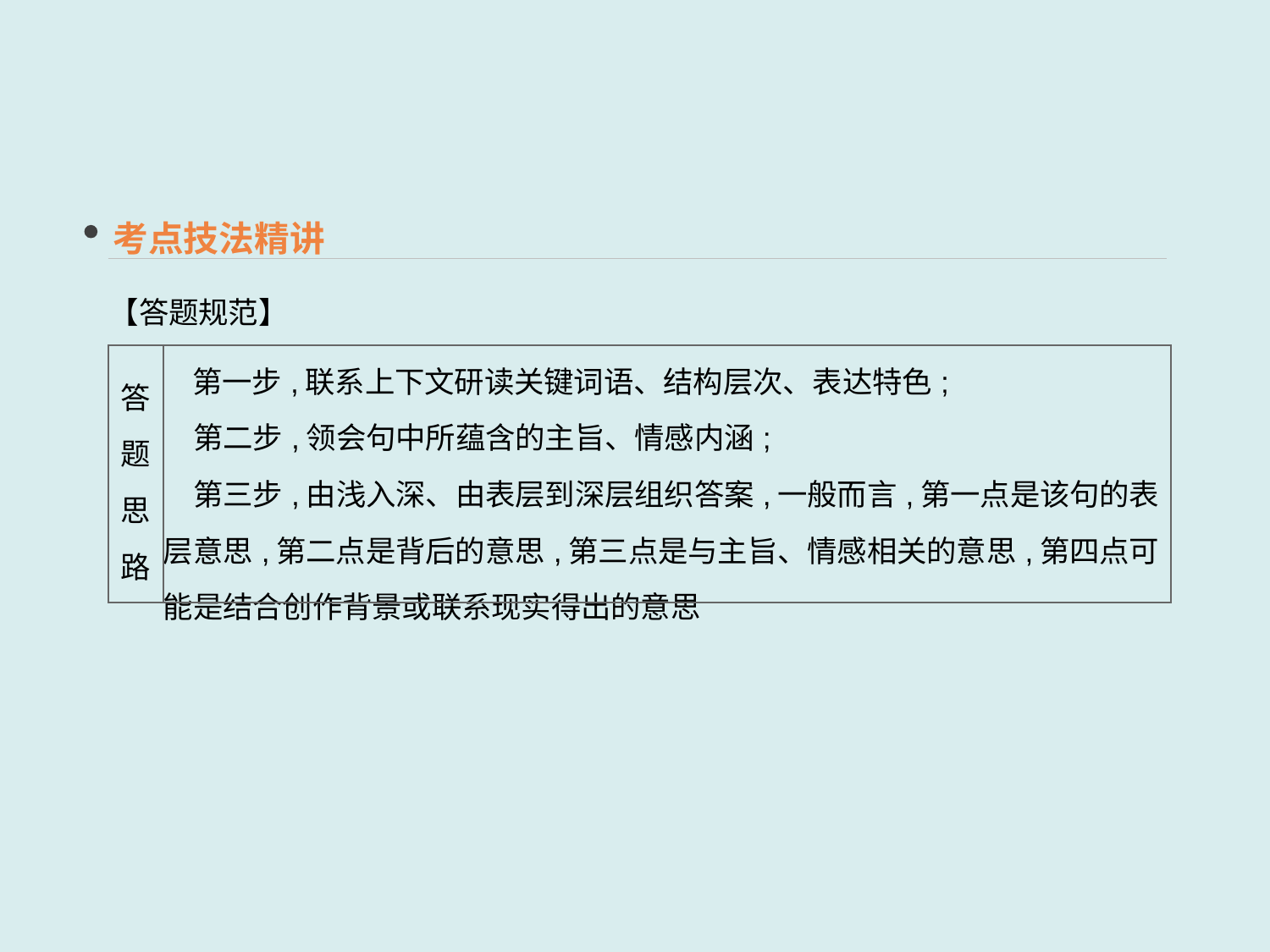

考点技法精讲

【答题规范】
| 答题 思路 | 第一步,联系上下文研读关键词语、结构层次、表达特色; 　第二步,领会句中所蕴含的主旨、情感内涵; 　第三步,由浅入深、由表层到深层组织答案,一般而言,第一点是该句的表层意思,第二点是背后的意思,第三点是与主旨、情感相关的意思,第四点可能是结合创作背景或联系现实得出的意思 |
| --- | --- |